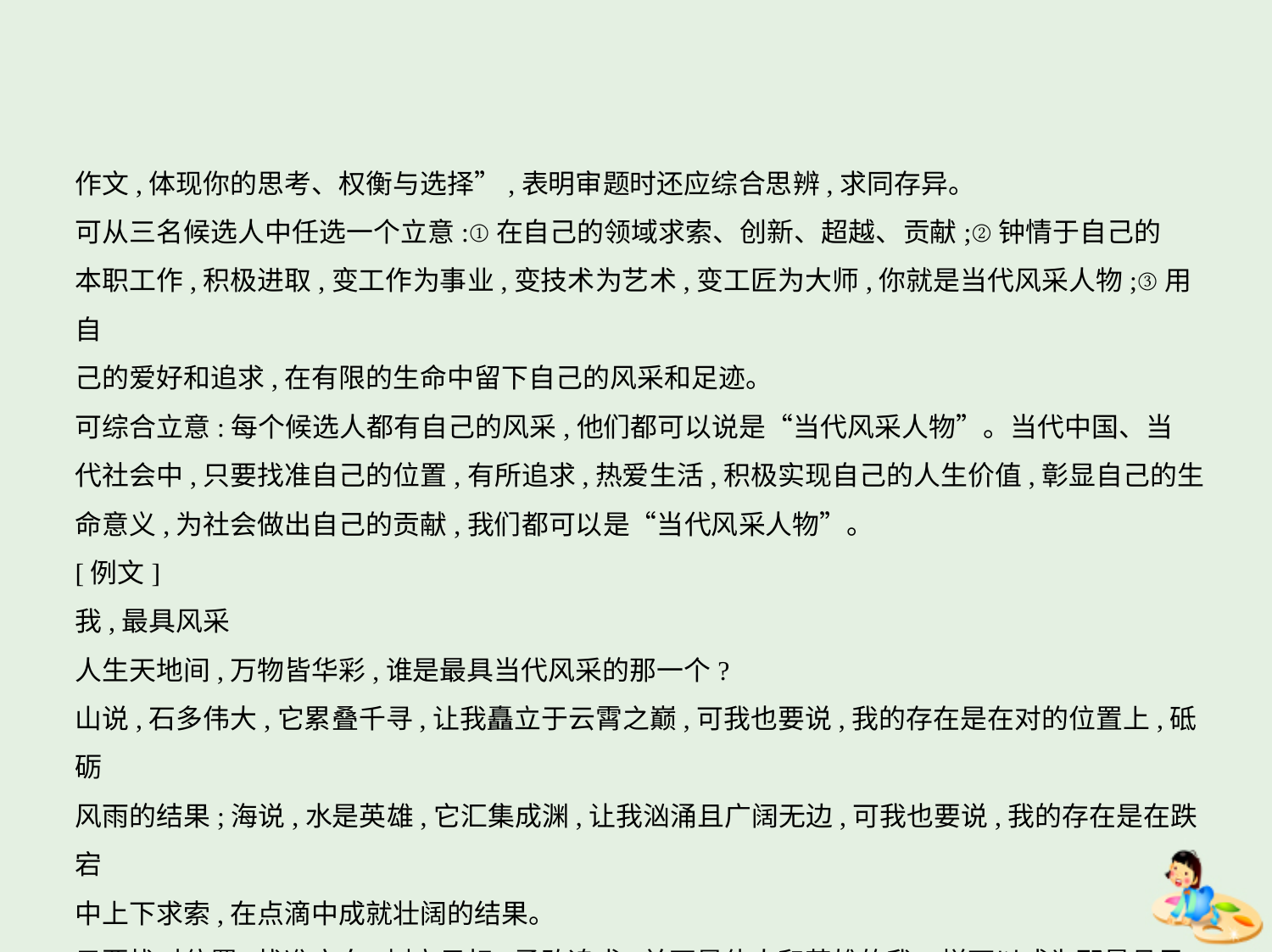

作文,体现你的思考、权衡与选择”,表明审题时还应综合思辨,求同存异。
可从三名候选人中任选一个立意:①在自己的领域求索、创新、超越、贡献;②钟情于自己的
本职工作,积极进取,变工作为事业,变技术为艺术,变工匠为大师,你就是当代风采人物;③用自
己的爱好和追求,在有限的生命中留下自己的风采和足迹。
可综合立意:每个候选人都有自己的风采,他们都可以说是“当代风采人物”。当代中国、当
代社会中,只要找准自己的位置,有所追求,热爱生活,积极实现自己的人生价值,彰显自己的生
命意义,为社会做出自己的贡献,我们都可以是“当代风采人物”。
[例文]
我,最具风采
人生天地间,万物皆华彩,谁是最具当代风采的那一个?
山说,石多伟大,它累叠千寻,让我矗立于云霄之巅,可我也要说,我的存在是在对的位置上,砥砺
风雨的结果;海说,水是英雄,它汇集成渊,让我汹涌且广阔无边,可我也要说,我的存在是在跌宕
中上下求索,在点滴中成就壮阔的结果。
只要找对位置,找准方向,树立目标,勇敢追求,并不是伟人和英雄的我一样可以成为那最具风